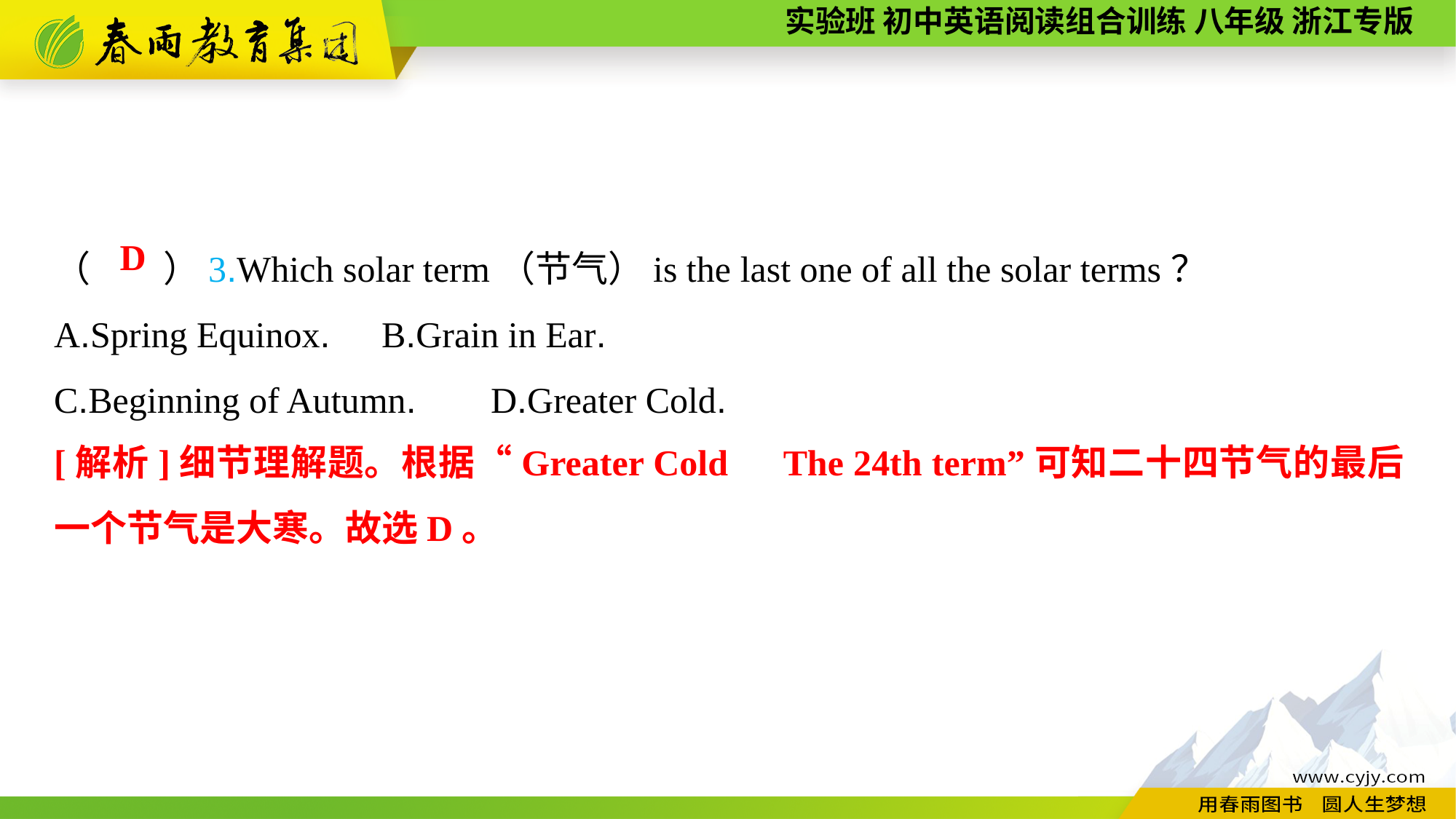

（　　）3.Which solar term（节气）is the last one of all the solar terms？
A.Spring Equinox.	B.Grain in Ear.
C.Beginning of Autumn.	D.Greater Cold.
D
[解析]细节理解题。根据“Greater Cold　The 24th term”可知二十四节气的最后一个节气是大寒。故选D。